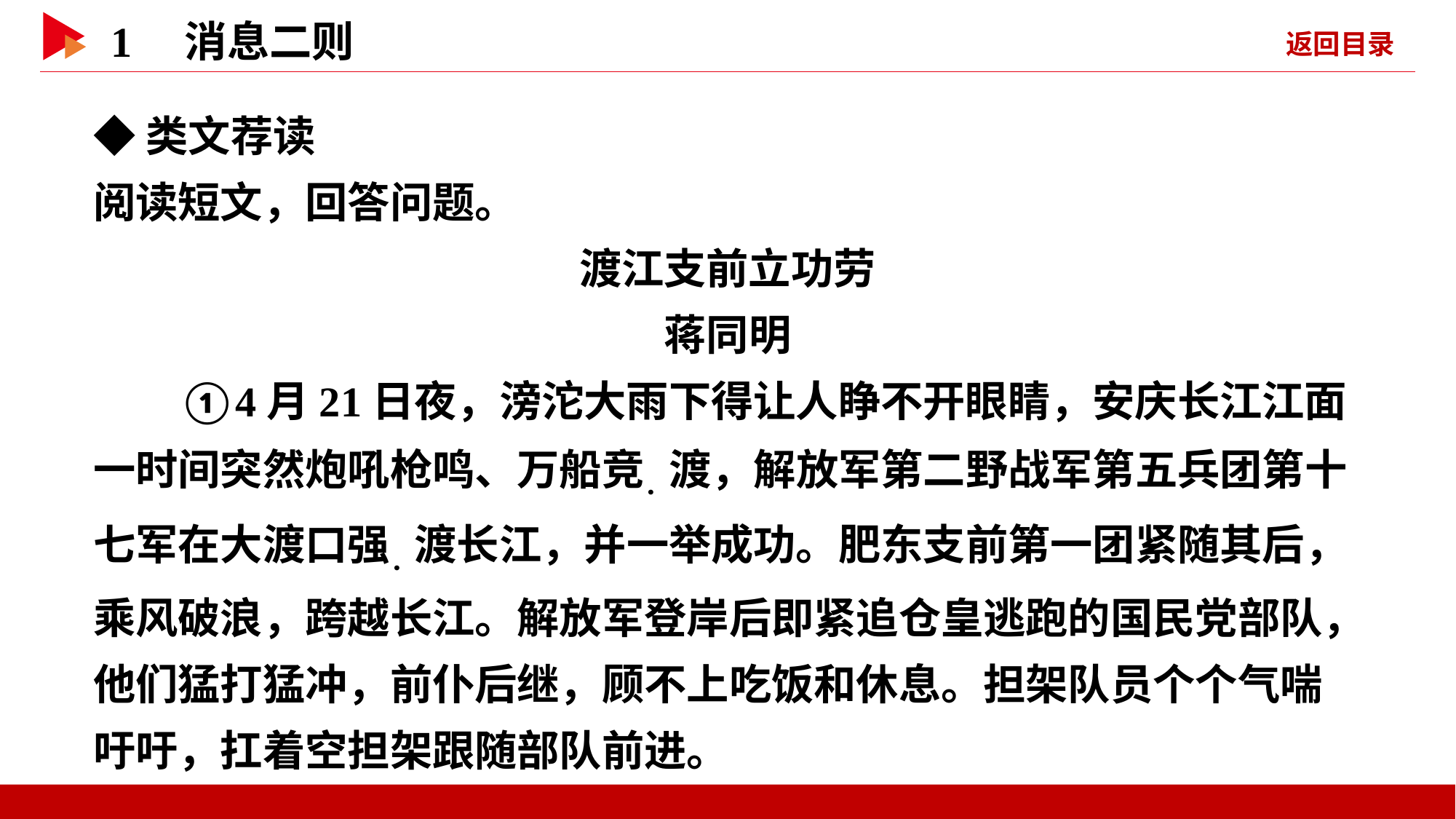

◆类文荐读
阅读短文，回答问题。
渡江支前立功劳
蒋同明
①4月21日夜，滂沱大雨下得让人睁不开眼睛，安庆长江江面一时间突然炮吼枪鸣、万船竞．渡，解放军第二野战军第五兵团第十七军在大渡口强．渡长江，并一举成功。肥东支前第一团紧随其后，乘风破浪，跨越长江。解放军登岸后即紧追仓皇逃跑的国民党部队，他们猛打猛冲，前仆后继，顾不上吃饭和休息。担架队员个个气喘吁吁，扛着空担架跟随部队前进。